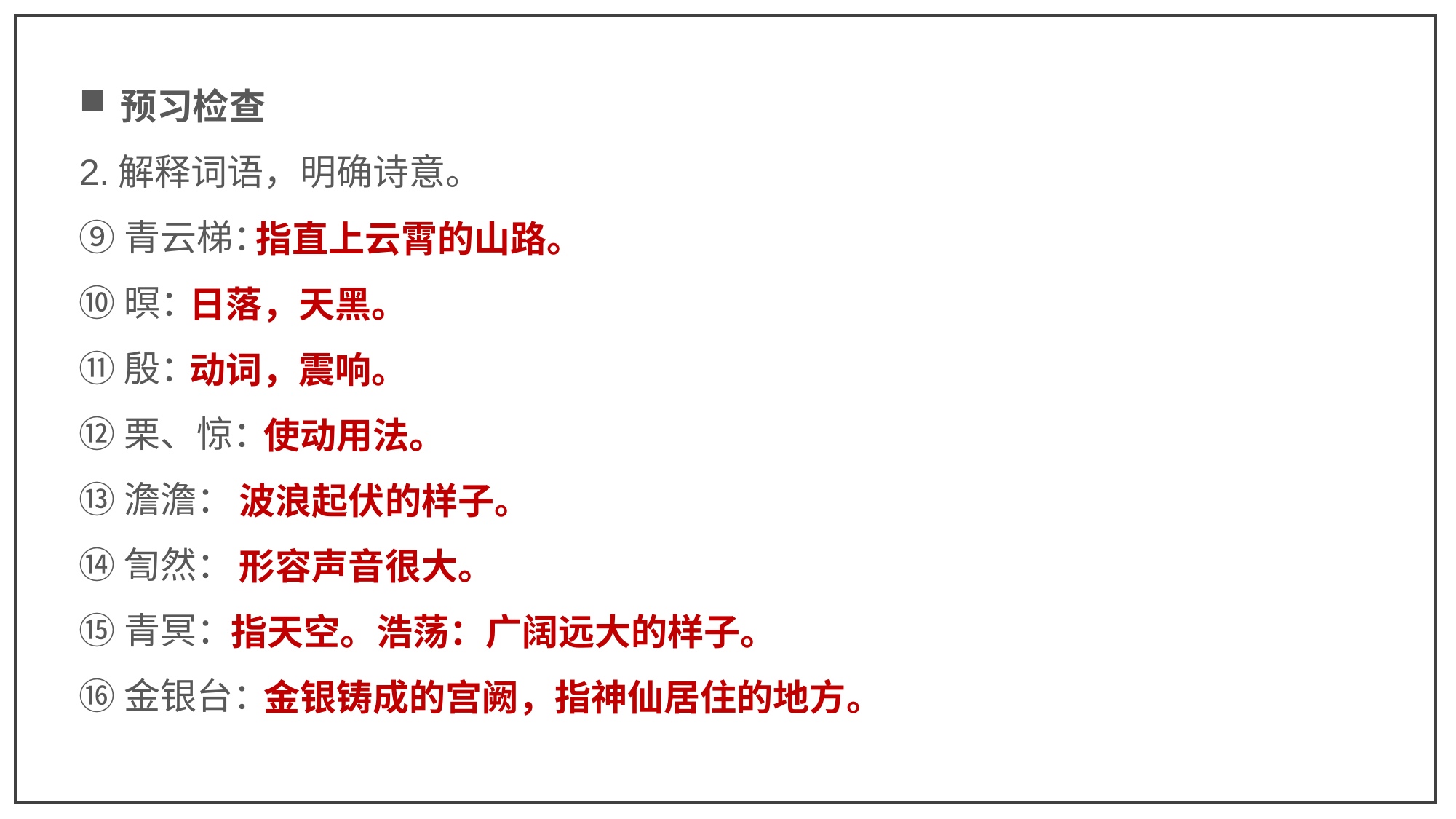

预习检查
2.解释词语，明确诗意。
⑨青云梯：
⑩暝：
⑪殷：
⑫栗、惊：
⑬澹澹：
⑭訇然：
⑮青冥：
⑯金银台：
       指直上云霄的山路。
日落，天黑。
动词，震响。
        使动用法。
     波浪起伏的样子。
     形容声音很大。
    指天空。浩荡：广阔远大的样子。
        金银铸成的宫阙，指神仙居住的地方。